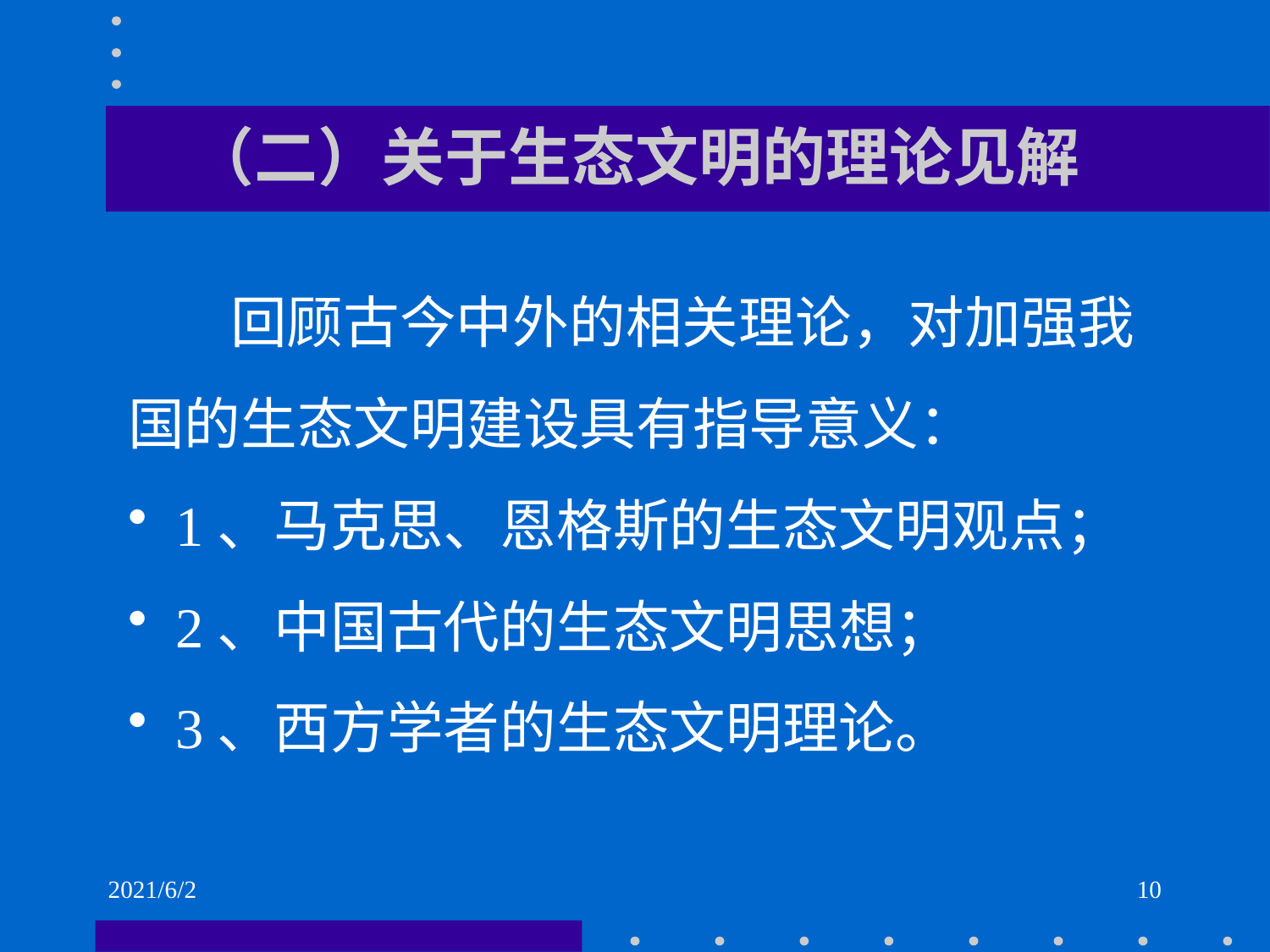

# （二）关于生态文明的理论见解
       回顾古今中外的相关理论，对加强我国的生态文明建设具有指导意义：
1、马克思、恩格斯的生态文明观点；
2、中国古代的生态文明思想；
3、西方学者的生态文明理论。

2021/6/2
10